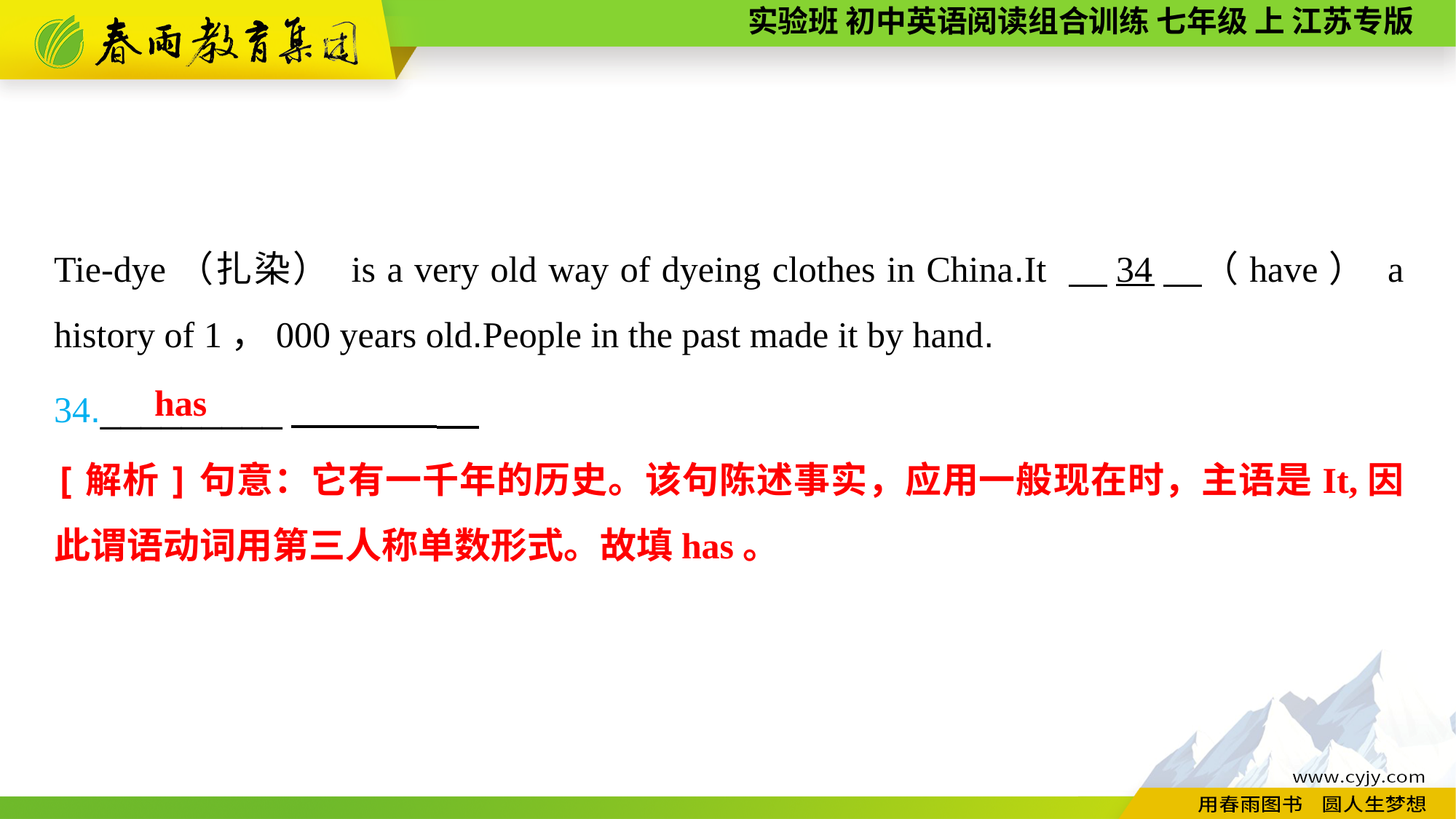

Tie-dye（扎染） is a very old way of dyeing clothes in China.It 　34　（have） a history of 1，000 years old.People in the past made it by hand.
34._________
has
[解析]句意：它有一千年的历史。该句陈述事实，应用一般现在时，主语是It,因此谓语动词用第三人称单数形式。故填has。